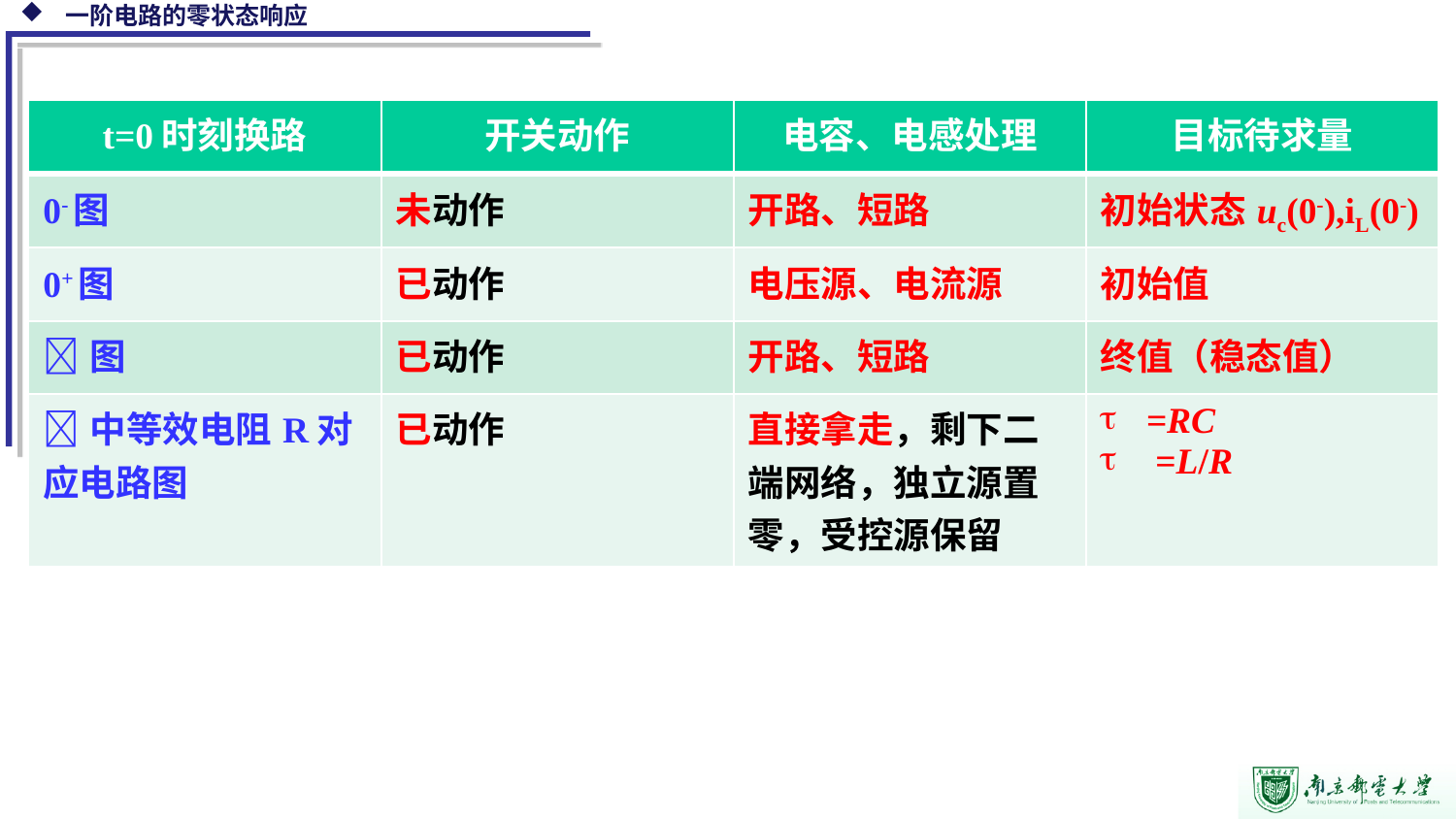

| t=0时刻换路 | 开关动作 | 电容、电感处理 | 目标待求量 |
| --- | --- | --- | --- |
| 0-图 | 未动作 | 开路、短路 | 初始状态uc(0-),iL(0-) |
| 0+图 | 已动作 | 电压源、电流源 | 初始值 |
| ∞图 | 已动作 | 开路、短路 | 终值（稳态值） |
| τ中等效电阻R对应电路图 | 已动作 | 直接拿走，剩下二端网络，独立源置零，受控源保留 | =RC =L/R |